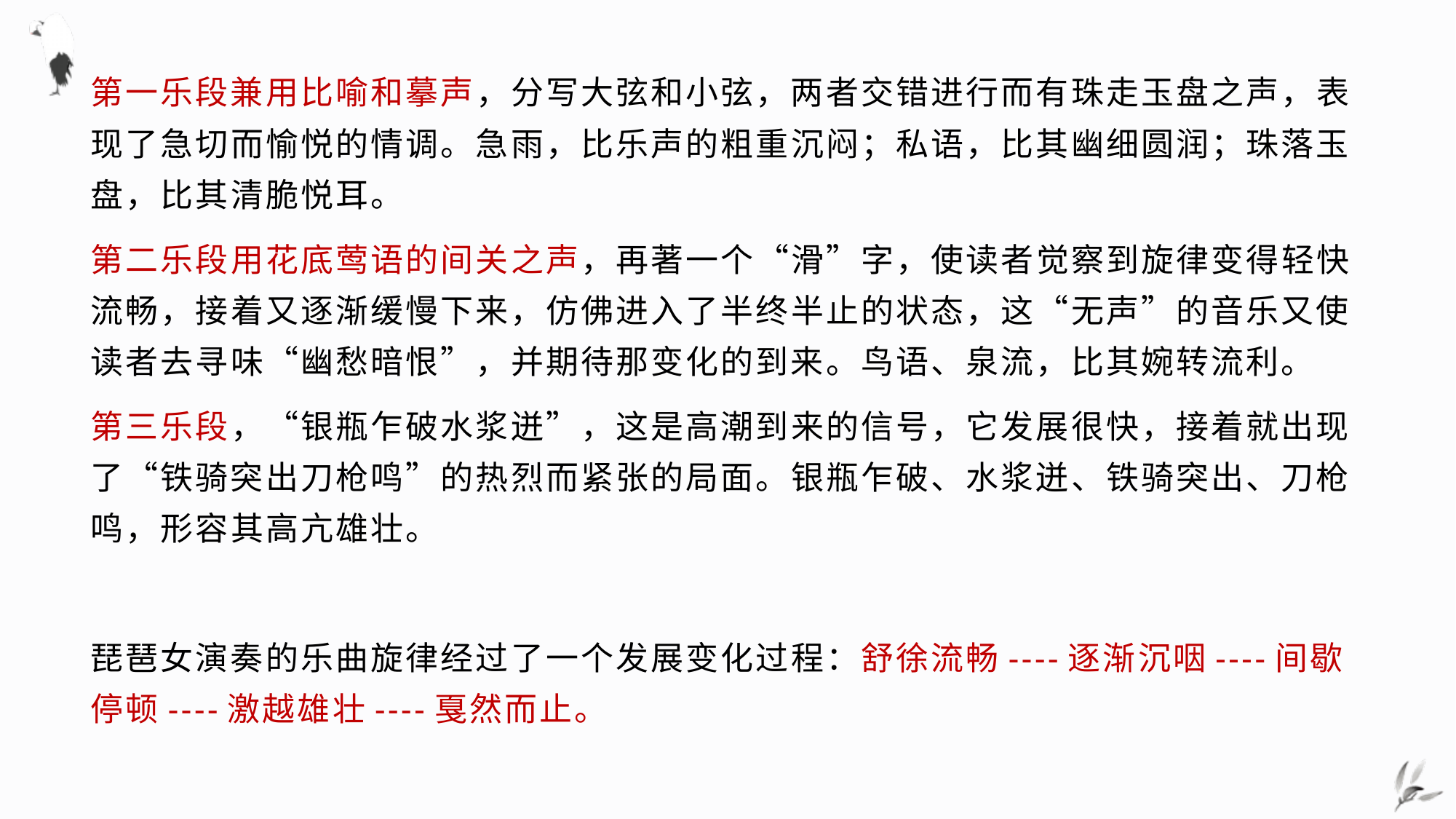

第一乐段兼用比喻和摹声，分写大弦和小弦，两者交错进行而有珠走玉盘之声，表现了急切而愉悦的情调。急雨，比乐声的粗重沉闷；私语，比其幽细圆润；珠落玉盘，比其清脆悦耳。
第二乐段用花底莺语的间关之声，再著一个“滑”字，使读者觉察到旋律变得轻快流畅，接着又逐渐缓慢下来，仿佛进入了半终半止的状态，这“无声”的音乐又使读者去寻味“幽愁暗恨”，并期待那变化的到来。鸟语、泉流，比其婉转流利。
第三乐段，“银瓶乍破水浆迸”，这是高潮到来的信号，它发展很快，接着就出现了“铁骑突出刀枪鸣”的热烈而紧张的局面。银瓶乍破、水浆迸、铁骑突出、刀枪鸣，形容其高亢雄壮。

琵琶女演奏的乐曲旋律经过了一个发展变化过程：舒徐流畅----逐渐沉咽----间歇停顿----激越雄壮----戛然而止。